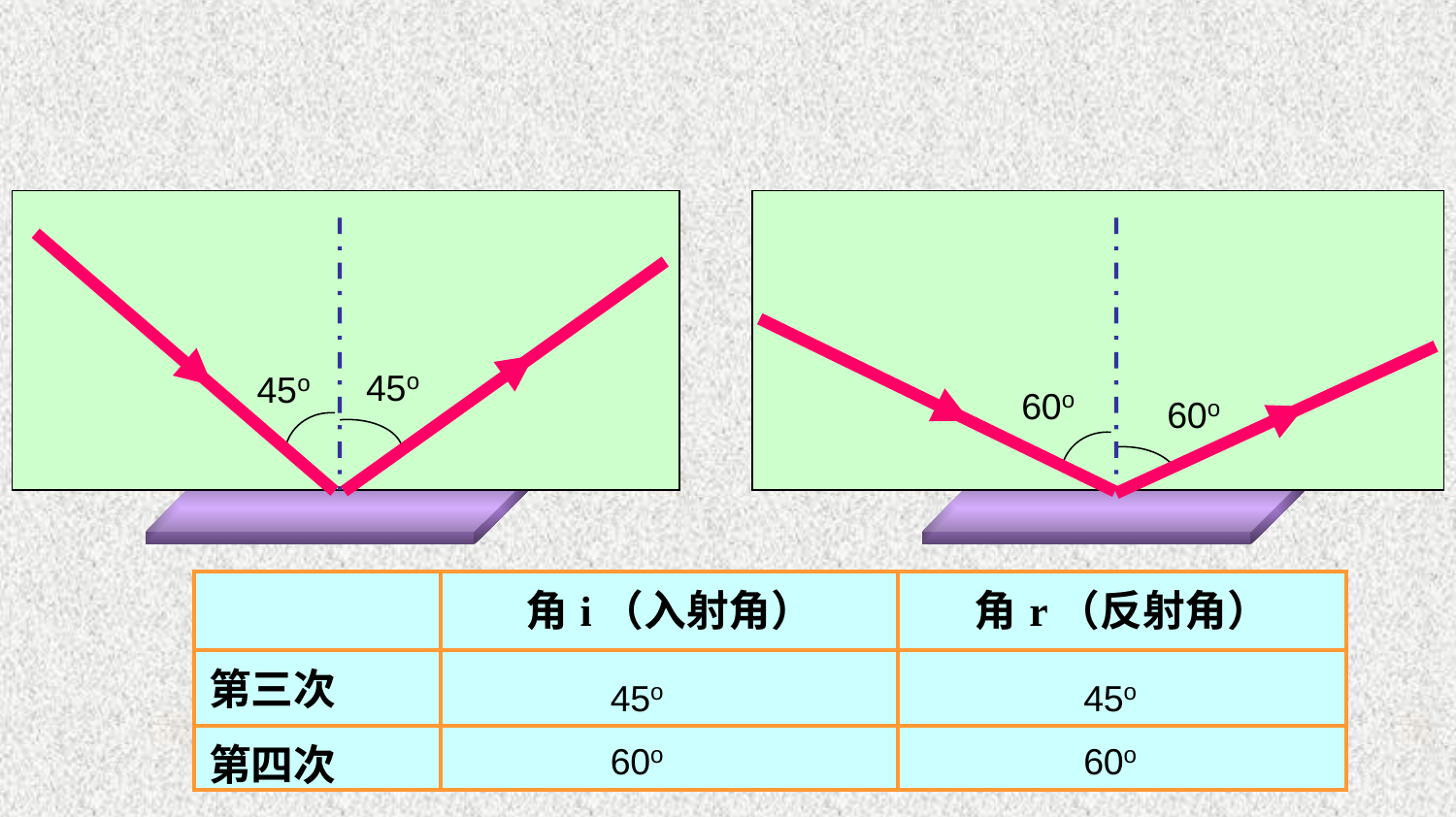

45o

60o

45o

60o

|  | 角i（入射角） | 角r（反射角） |
| --- | --- | --- |
| 第三次 |  |  |
| 第四次 |  |  |
45o
45o
60o
60o